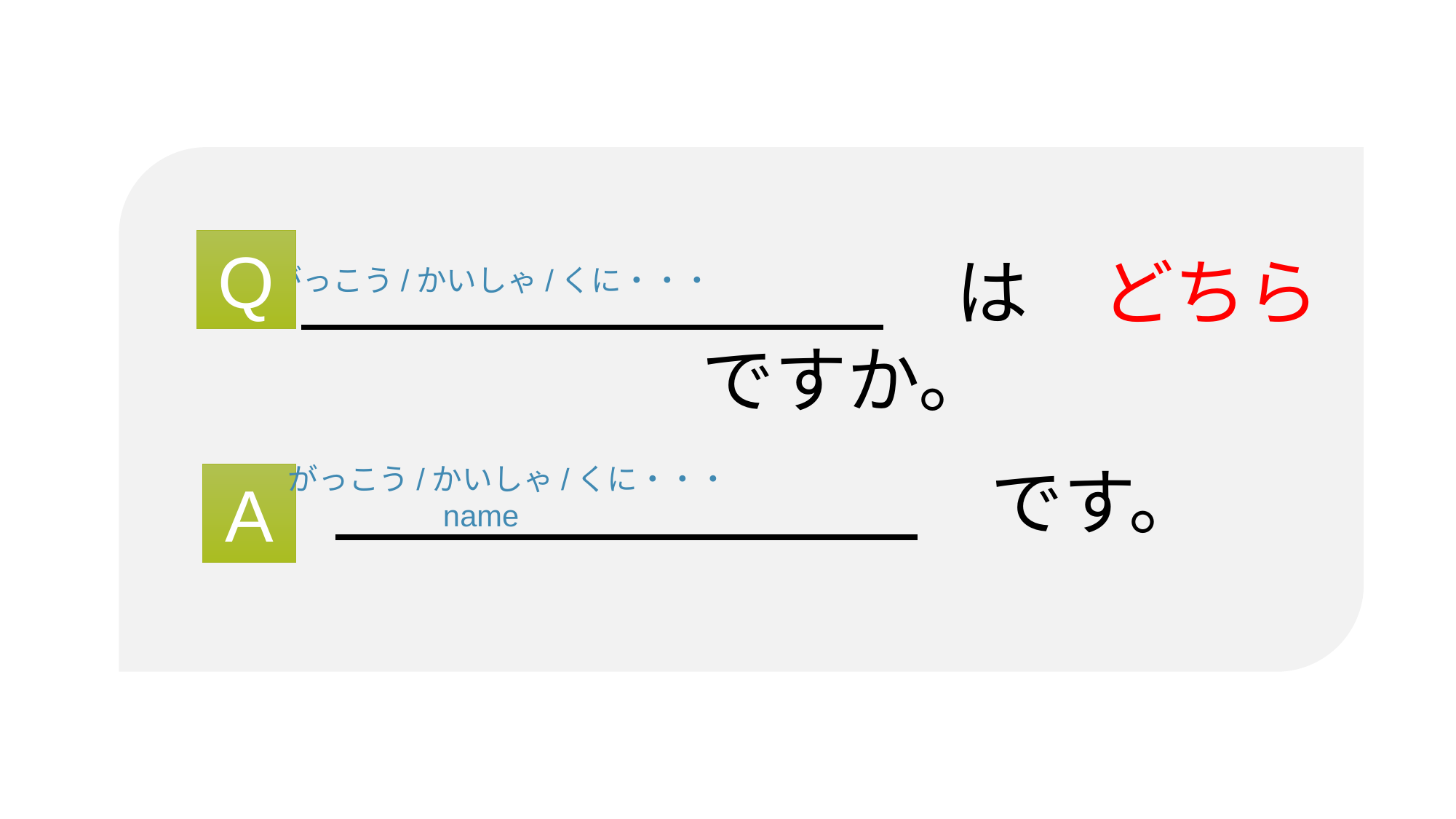

Q
　　　　　　　　　は　どちら　ですか。
がっこう/かいしゃ/くに・・・
　　　　　　　　　です。
がっこう/かいしゃ/くに・・・
A
name